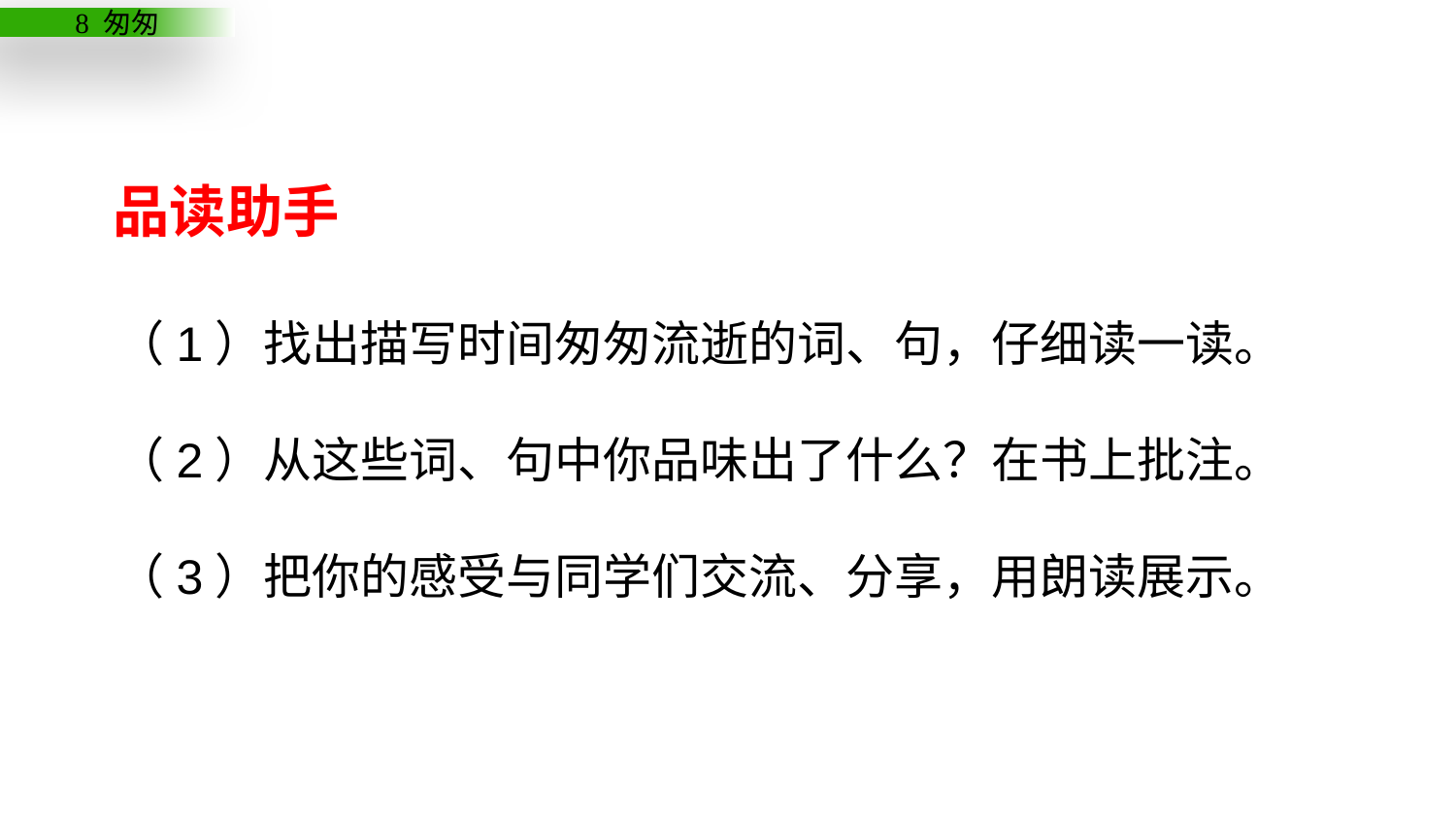

品读助手
（1）找出描写时间匆匆流逝的词、句，仔细读一读。

（2）从这些词、句中你品味出了什么？在书上批注。

（3）把你的感受与同学们交流、分享，用朗读展示。